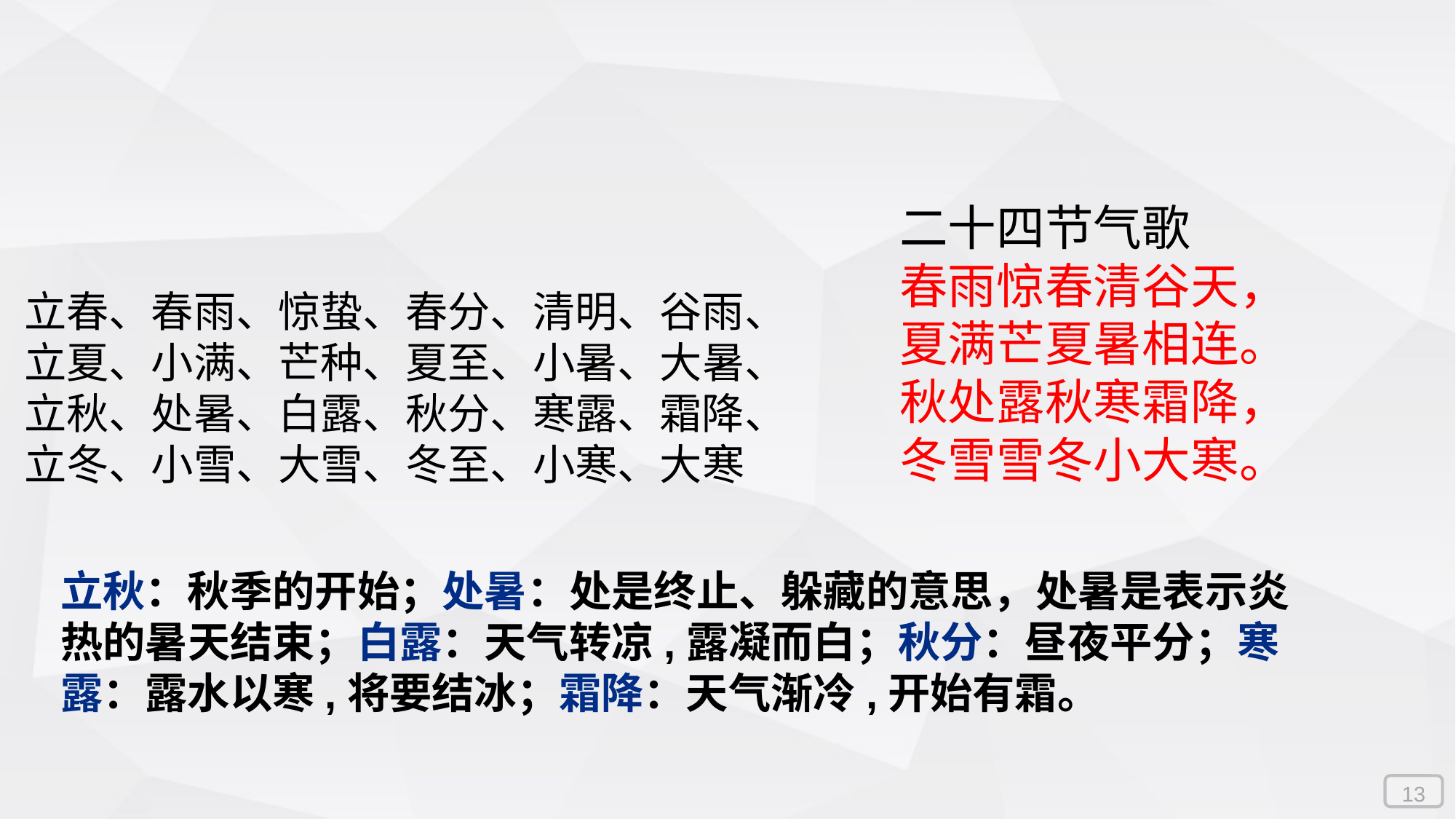

二十四节气歌
春雨惊春清谷天，
夏满芒夏暑相连。
秋处露秋寒霜降，
冬雪雪冬小大寒。
立春、春雨、惊蛰、春分、清明、谷雨、立夏、小满、芒种、夏至、小暑、大暑、立秋、处暑、白露、秋分、寒露、霜降、立冬、小雪、大雪、冬至、小寒、大寒
立秋：秋季的开始；处暑：处是终止、躲藏的意思，处暑是表示炎热的暑天结束；白露：天气转凉,露凝而白；秋分：昼夜平分；寒露：露水以寒,将要结冰；霜降：天气渐冷,开始有霜。